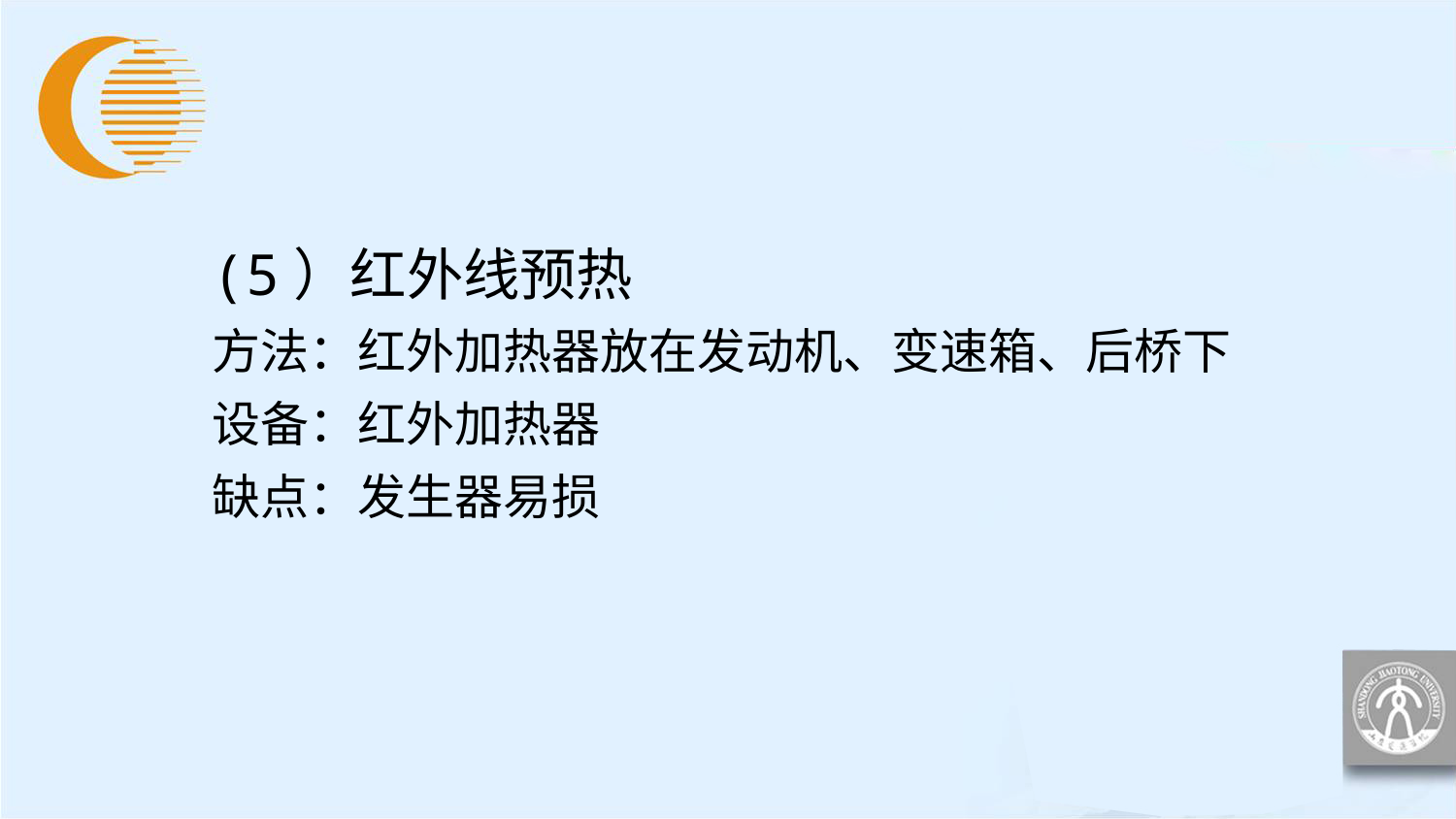

(5）红外线预热
方法：红外加热器放在发动机、变速箱、后桥下
设备：红外加热器
缺点：发生器易损